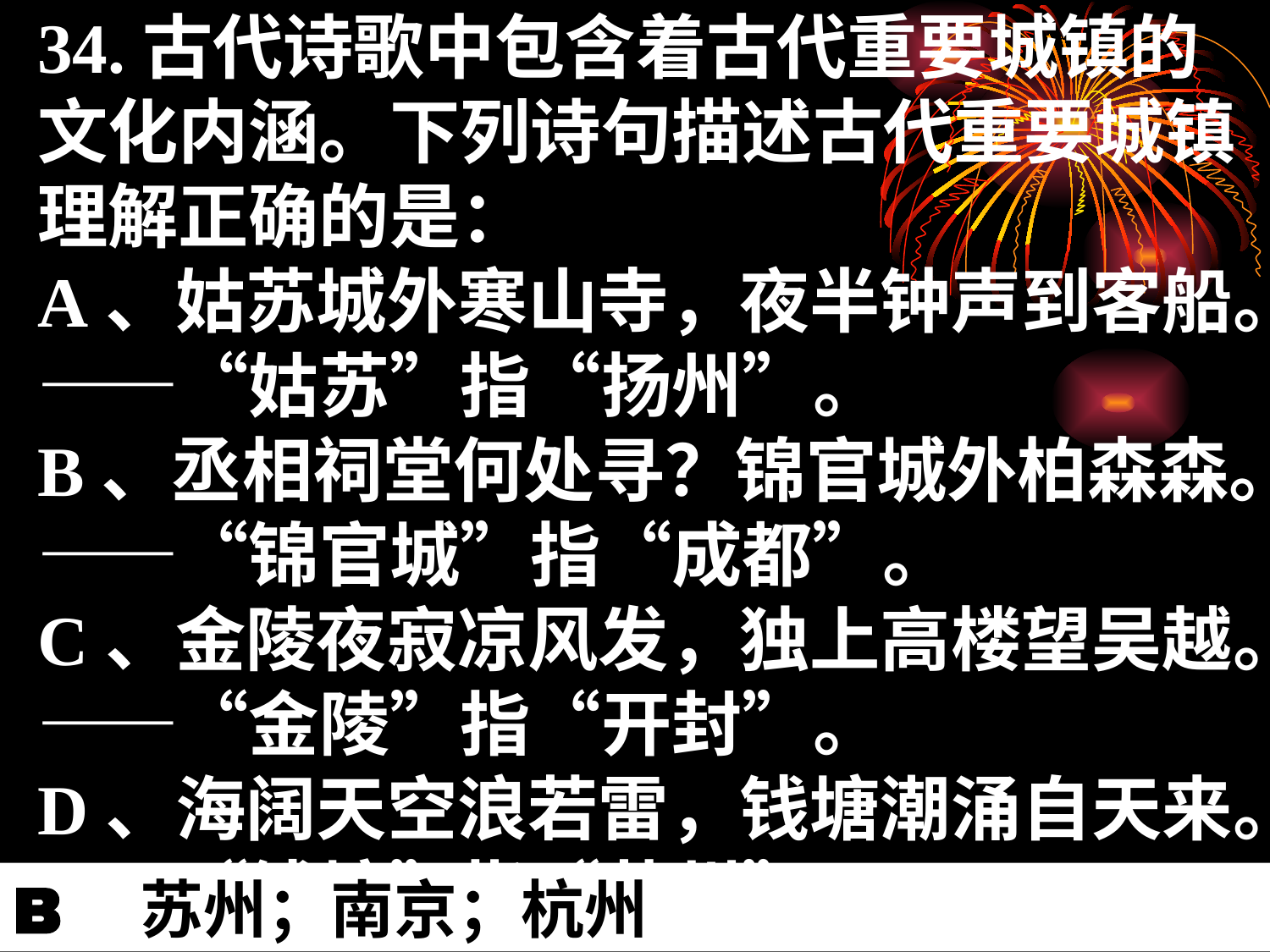

34.古代诗歌中包含着古代重要城镇的文化内涵。下列诗句描述古代重要城镇理解正确的是：
A、姑苏城外寒山寺，夜半钟声到客船。——“姑苏”指“扬州”。
B、丞相祠堂何处寻？锦官城外柏森森。——“锦官城”指“成都”。
C、金陵夜寂凉风发，独上高楼望吴越。——“金陵”指“开封”。
D、海阔天空浪若雷，钱塘潮涌自天来。——“钱塘”指“苏州”。
B   苏州；南京；杭州